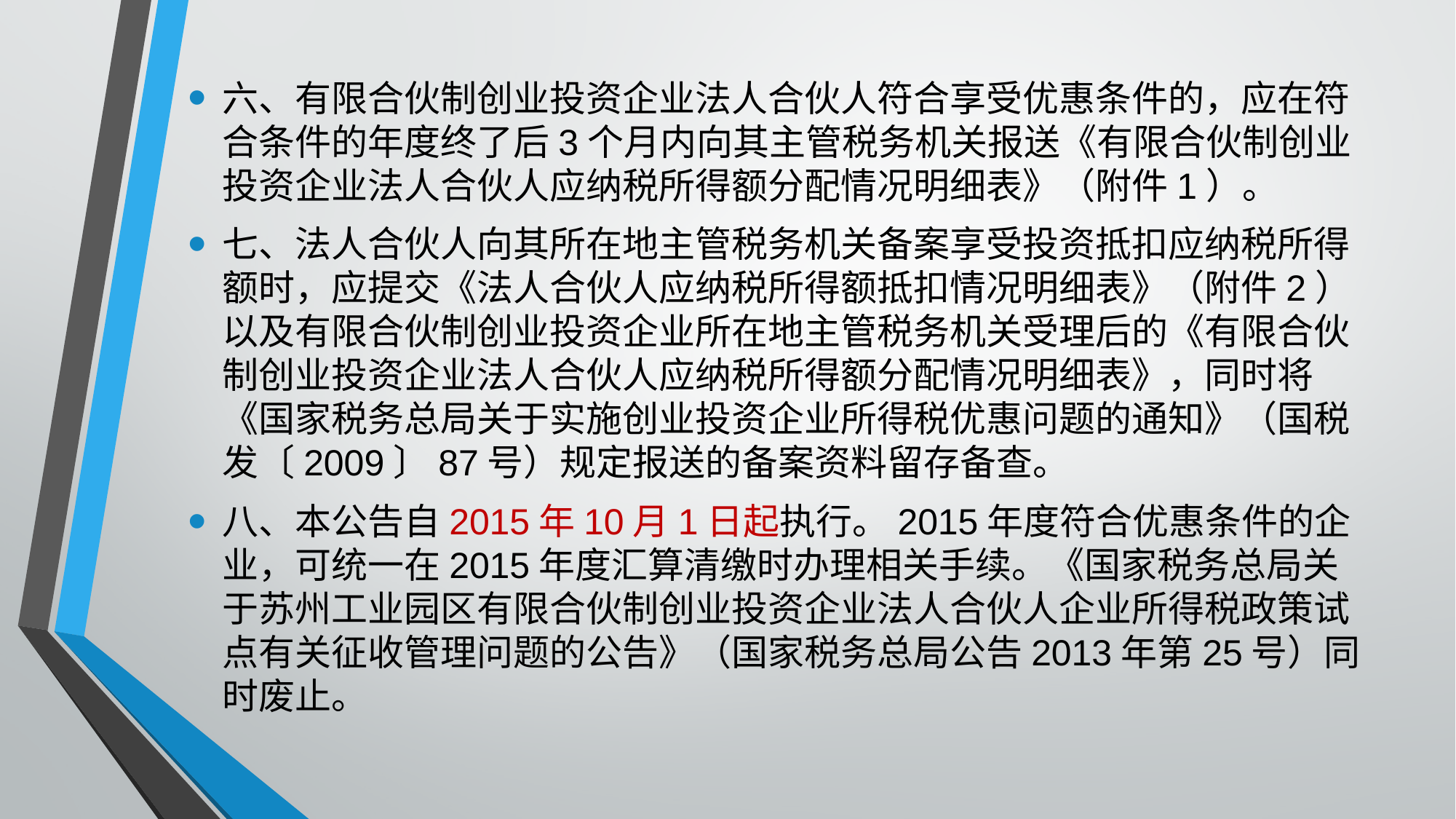

六、有限合伙制创业投资企业法人合伙人符合享受优惠条件的，应在符合条件的年度终了后3个月内向其主管税务机关报送《有限合伙制创业投资企业法人合伙人应纳税所得额分配情况明细表》（附件1）。
七、法人合伙人向其所在地主管税务机关备案享受投资抵扣应纳税所得额时，应提交《法人合伙人应纳税所得额抵扣情况明细表》（附件2）以及有限合伙制创业投资企业所在地主管税务机关受理后的《有限合伙制创业投资企业法人合伙人应纳税所得额分配情况明细表》，同时将《国家税务总局关于实施创业投资企业所得税优惠问题的通知》（国税发〔2009〕87号）规定报送的备案资料留存备查。
八、本公告自2015年10月1日起执行。2015年度符合优惠条件的企业，可统一在2015年度汇算清缴时办理相关手续。《国家税务总局关于苏州工业园区有限合伙制创业投资企业法人合伙人企业所得税政策试点有关征收管理问题的公告》（国家税务总局公告2013年第25号）同时废止。